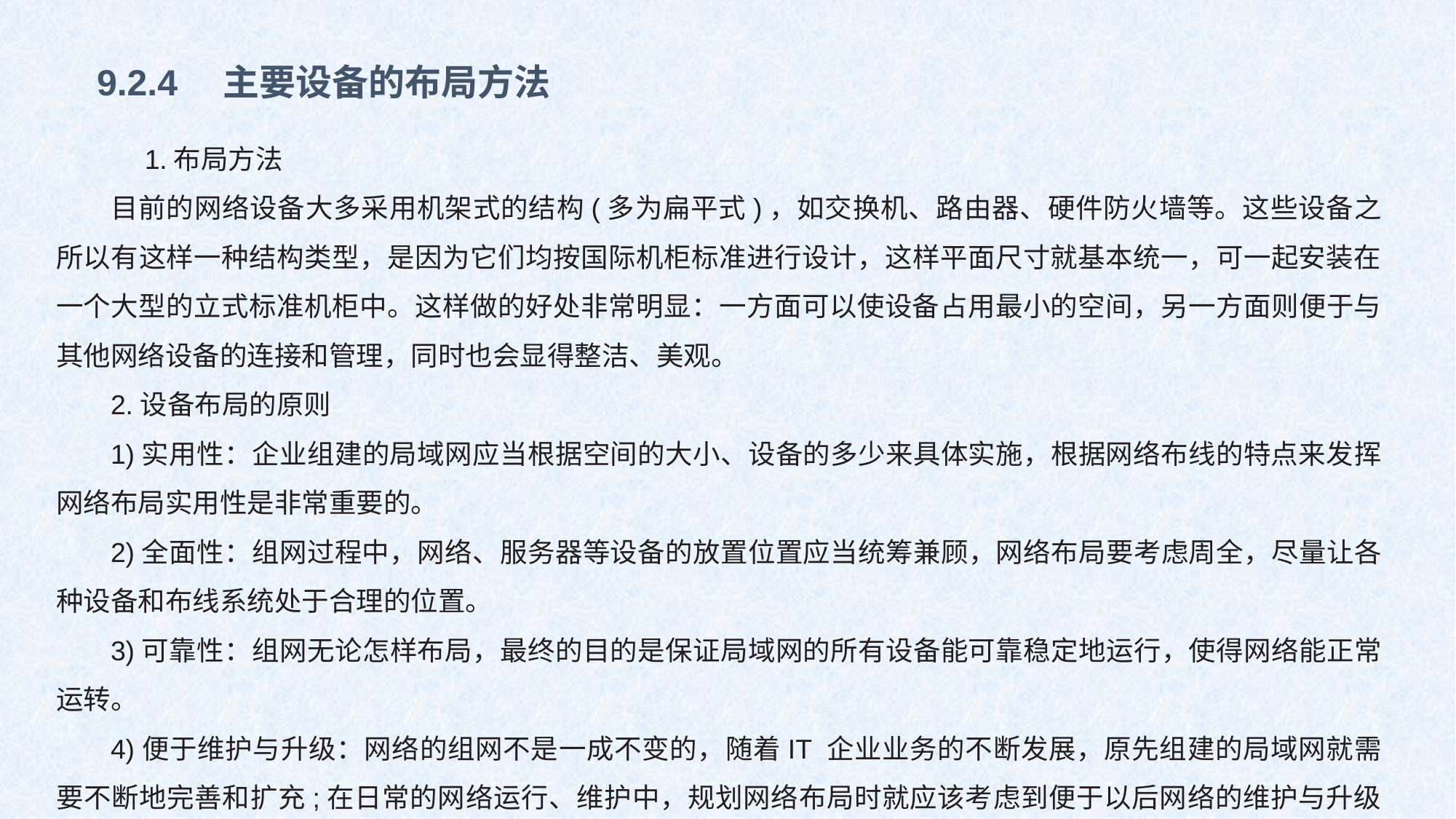

9.2.4　主要设备的布局方法
　1.布局方法
目前的网络设备大多采用机架式的结构(多为扁平式)，如交换机、路由器、硬件防火墙等。这些设备之所以有这样一种结构类型，是因为它们均按国际机柜标准进行设计，这样平面尺寸就基本统一，可一起安装在一个大型的立式标准机柜中。这样做的好处非常明显：一方面可以使设备占用最小的空间，另一方面则便于与其他网络设备的连接和管理，同时也会显得整洁、美观。
2.设备布局的原则
1)实用性：企业组建的局域网应当根据空间的大小、设备的多少来具体实施，根据网络布线的特点来发挥网络布局实用性是非常重要的。
2)全面性：组网过程中，网络、服务器等设备的放置位置应当统筹兼顾，网络布局要考虑周全，尽量让各种设备和布线系统处于合理的位置。
3)可靠性：组网无论怎样布局，最终的目的是保证局域网的所有设备能可靠稳定地运行，使得网络能正常运转。
4)便于维护与升级：网络的组网不是一成不变的，随着IT 企业业务的不断发展，原先组建的局域网就需要不断地完善和扩充;在日常的网络运行、维护中，规划网络布局时就应该考虑到便于以后网络的维护与升级操作。